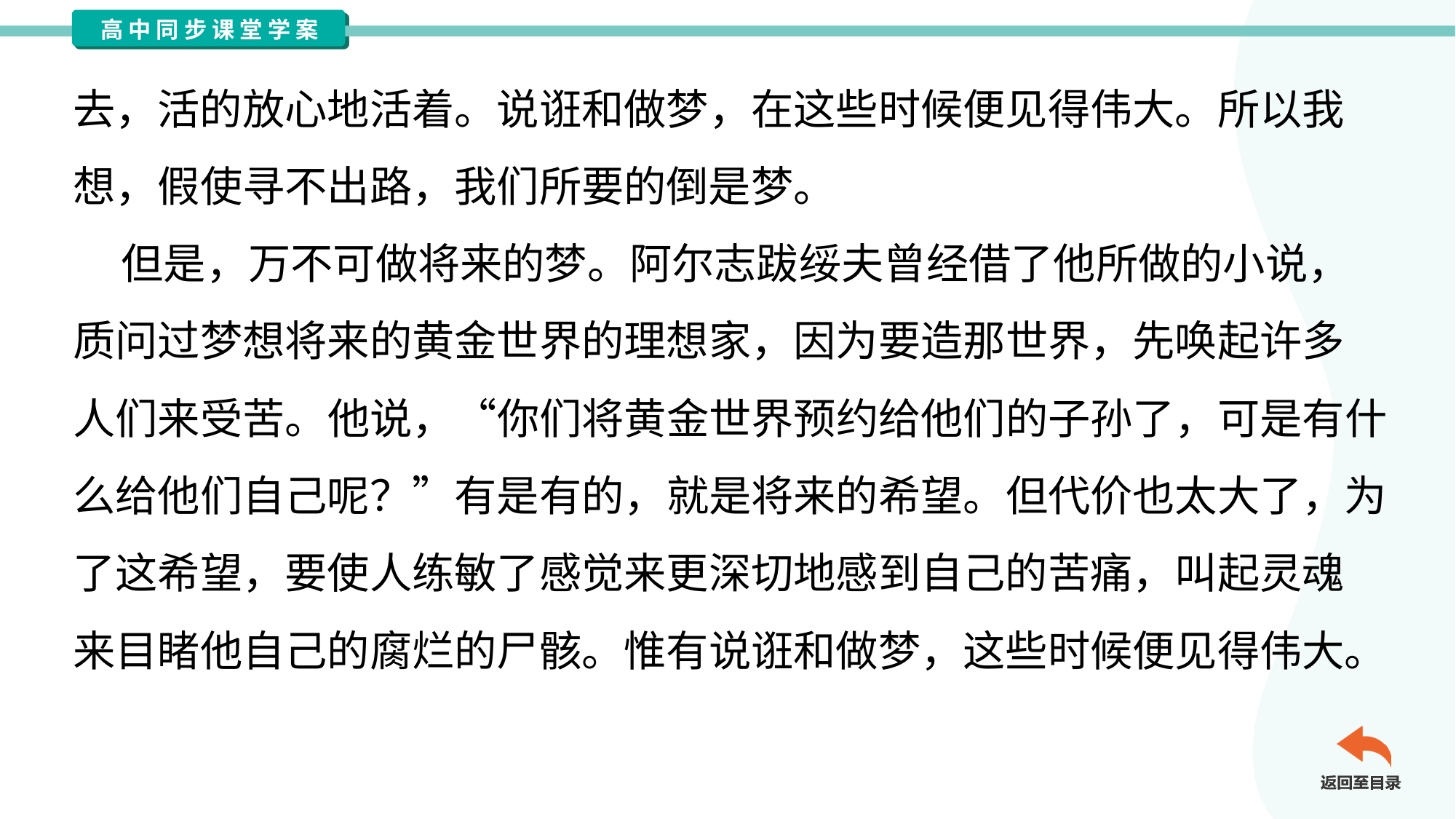

去，活的放心地活着。说诳和做梦，在这些时候便见得伟大。所以我
想，假使寻不出路，我们所要的倒是梦。
    但是，万不可做将来的梦。阿尔志跋绥夫曾经借了他所做的小说，
质问过梦想将来的黄金世界的理想家，因为要造那世界，先唤起许多
人们来受苦。他说，“你们将黄金世界预约给他们的子孙了，可是有什
么给他们自己呢？”有是有的，就是将来的希望。但代价也太大了，为
了这希望，要使人练敏了感觉来更深切地感到自己的苦痛，叫起灵魂
来目睹他自己的腐烂的尸骸。惟有说诳和做梦，这些时候便见得伟大。